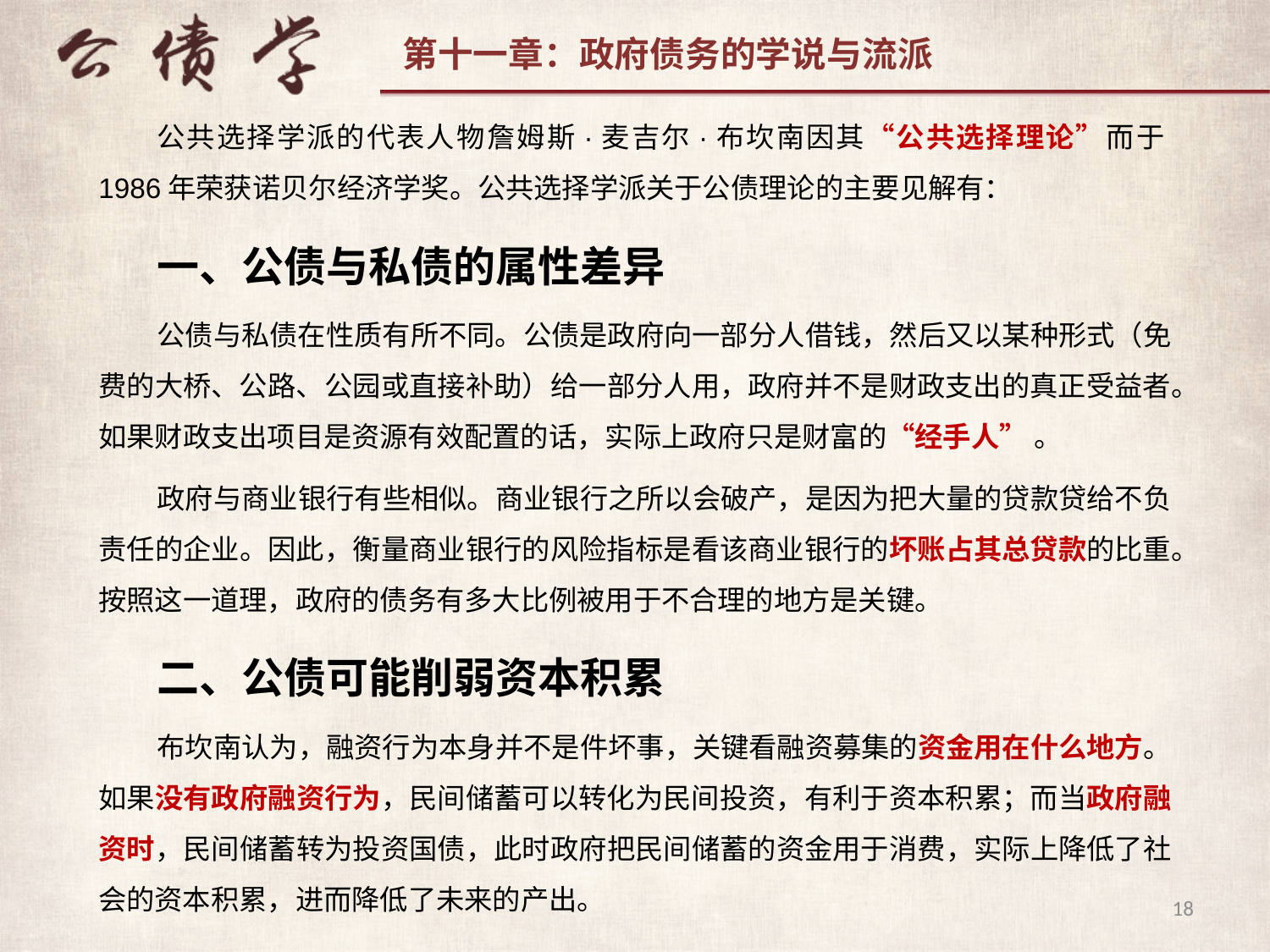

公共选择学派的代表人物詹姆斯·麦吉尔·布坎南因其“公共选择理论”而于1986年荣获诺贝尔经济学奖。公共选择学派关于公债理论的主要见解有：
一、公债与私债的属性差异
公债与私债在性质有所不同。公债是政府向一部分人借钱，然后又以某种形式（免费的大桥、公路、公园或直接补助）给一部分人用，政府并不是财政支出的真正受益者。如果财政支出项目是资源有效配置的话，实际上政府只是财富的“经手人” 。
政府与商业银行有些相似。商业银行之所以会破产，是因为把大量的贷款贷给不负责任的企业。因此，衡量商业银行的风险指标是看该商业银行的坏账占其总贷款的比重。按照这一道理，政府的债务有多大比例被用于不合理的地方是关键。
二、公债可能削弱资本积累
布坎南认为，融资行为本身并不是件坏事，关键看融资募集的资金用在什么地方。如果没有政府融资行为，民间储蓄可以转化为民间投资，有利于资本积累；而当政府融资时，民间储蓄转为投资国债，此时政府把民间储蓄的资金用于消费，实际上降低了社会的资本积累，进而降低了未来的产出。
18